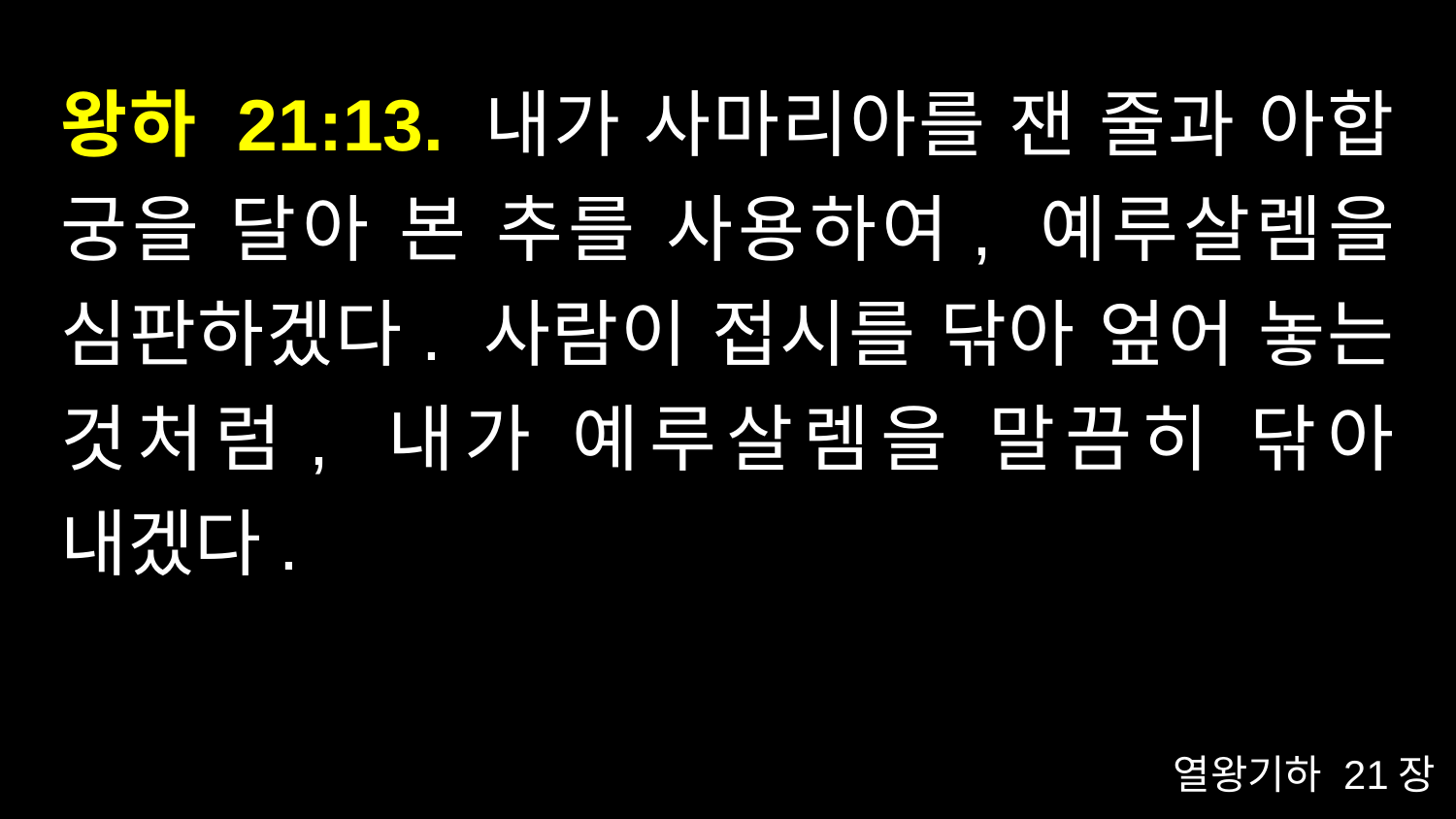

# 왕하 21:13. 내가 사마리아를 잰 줄과 아합 궁을 달아 본 추를 사용하여, 예루살렘을 심판하겠다. 사람이 접시를 닦아 엎어 놓는 것처럼, 내가 예루살렘을 말끔히 닦아 내겠다.
열왕기하 21장